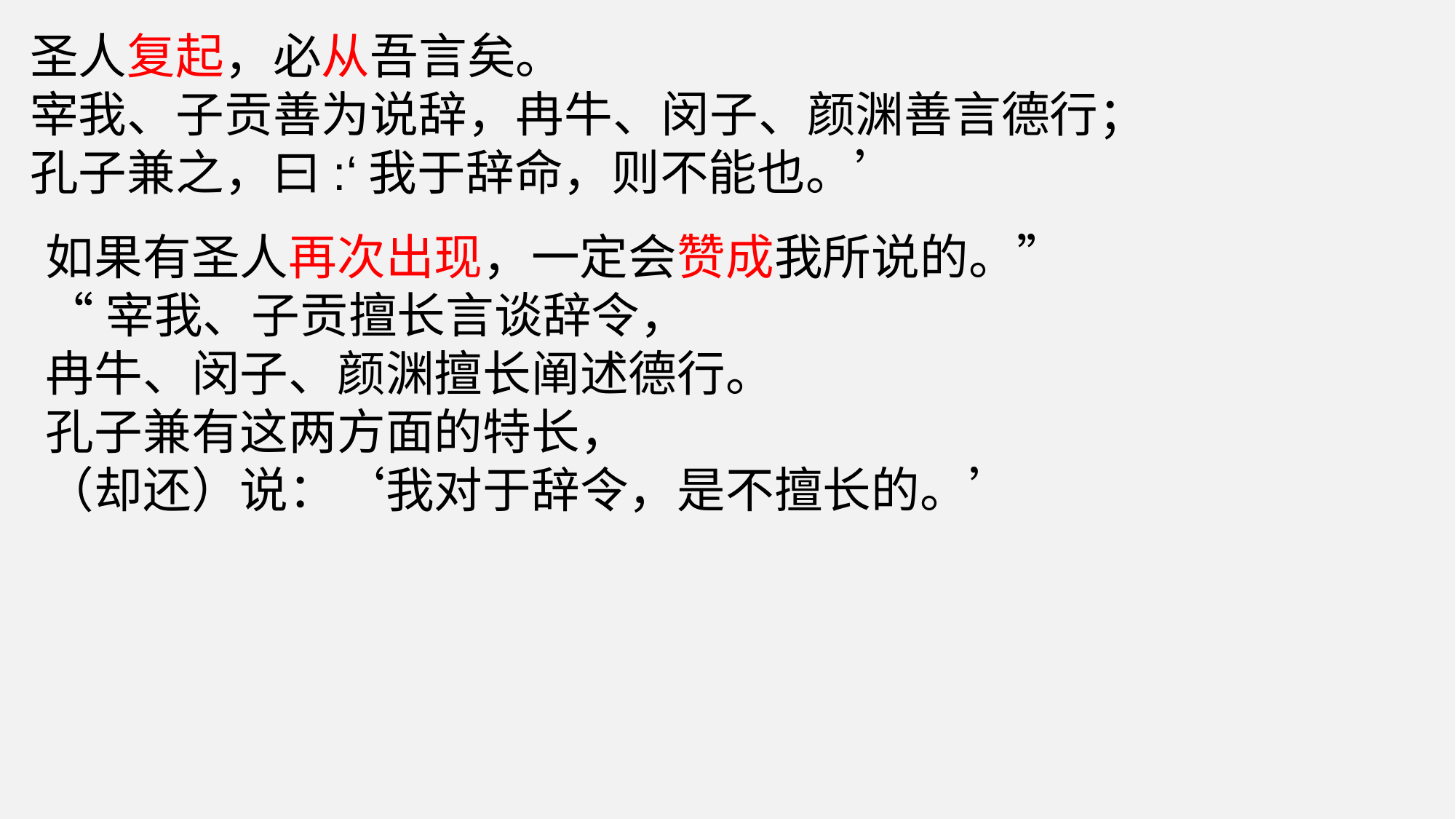

圣人复起，必从吾言矣。
宰我、子贡善为说辞，冉牛、闵子、颜渊善言德行；
孔子兼之，曰:‘我于辞命，则不能也。’
如果有圣人再次出现，一定会赞成我所说的。”
“宰我、子贡擅长言谈辞令，
冉牛、闵子、颜渊擅长阐述德行。
孔子兼有这两方面的特长，
（却还）说：‘我对于辞令，是不擅长的。’